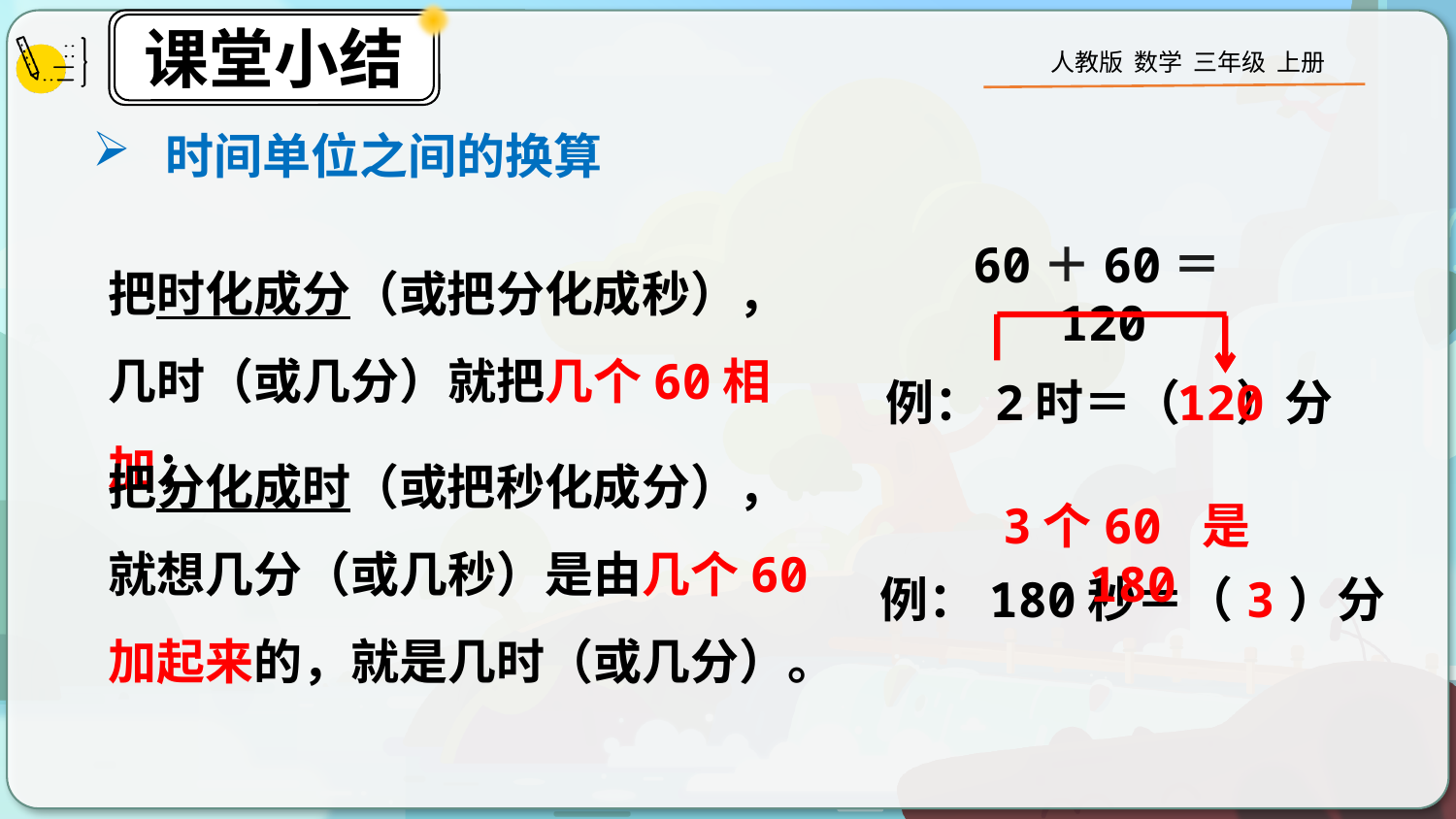

时间单位之间的换算
把时化成分（或把分化成秒），
几时（或几分）就把几个60相加；
60＋60＝120

120
例：2时＝（     ）分
把分化成时（或把秒化成分），就想几分（或几秒）是由几个60加起来的，就是几时（或几分）。
3个60 是180
3
例：180秒＝（     ）分